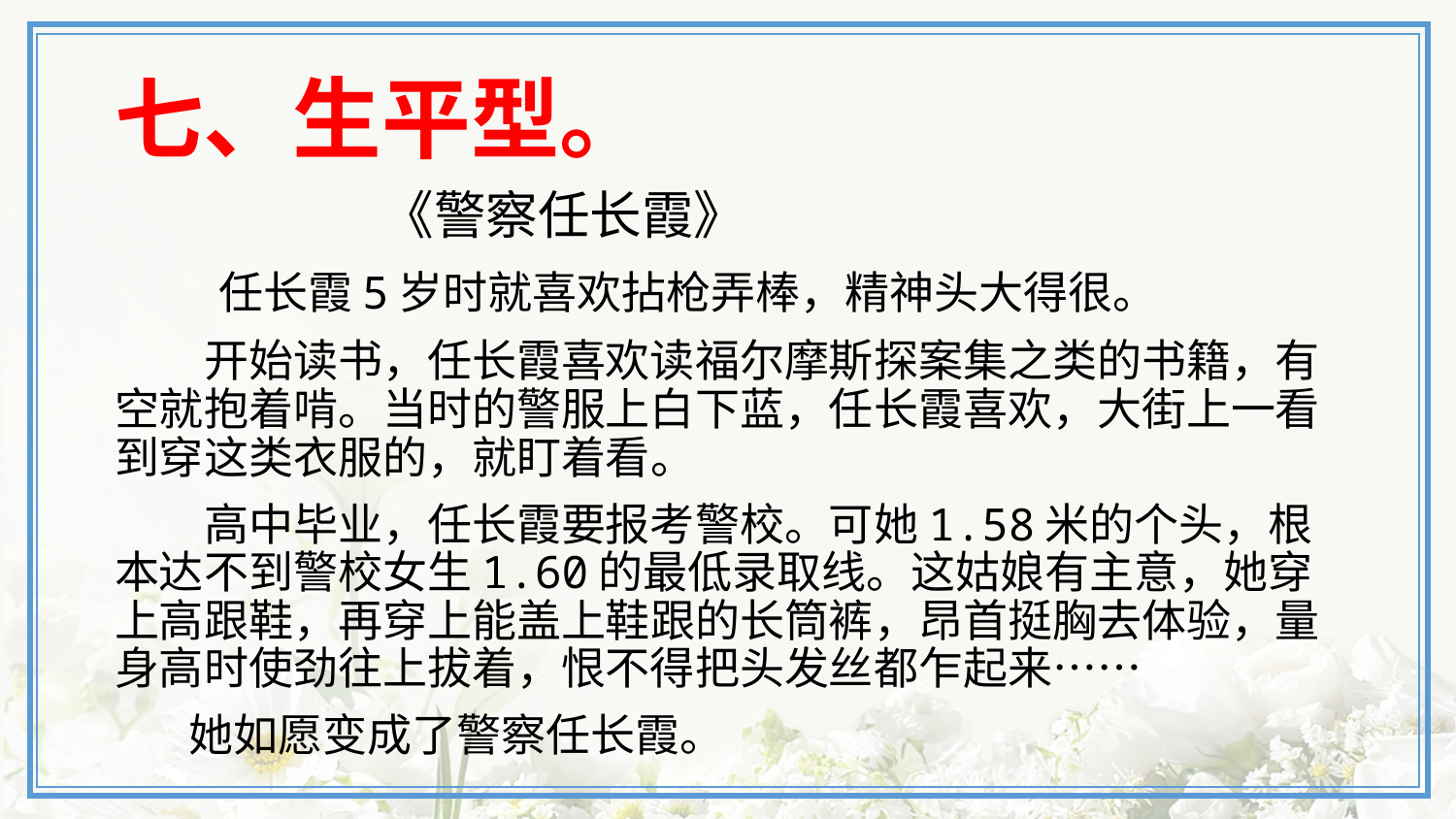

# 七、生平型。
                      《警察任长霞》
　　任长霞5岁时就喜欢拈枪弄棒，精神头大得很。
　　开始读书，任长霞喜欢读福尔摩斯探案集之类的书籍，有空就抱着啃。当时的警服上白下蓝，任长霞喜欢，大街上一看到穿这类衣服的，就盯着看。
　　高中毕业，任长霞要报考警校。可她1.58米的个头，根本达不到警校女生1.60的最低录取线。这姑娘有主意，她穿上高跟鞋，再穿上能盖上鞋跟的长筒裤，昂首挺胸去体验，量身高时使劲往上拔着，恨不得把头发丝都乍起来……
  　她如愿变成了警察任长霞。